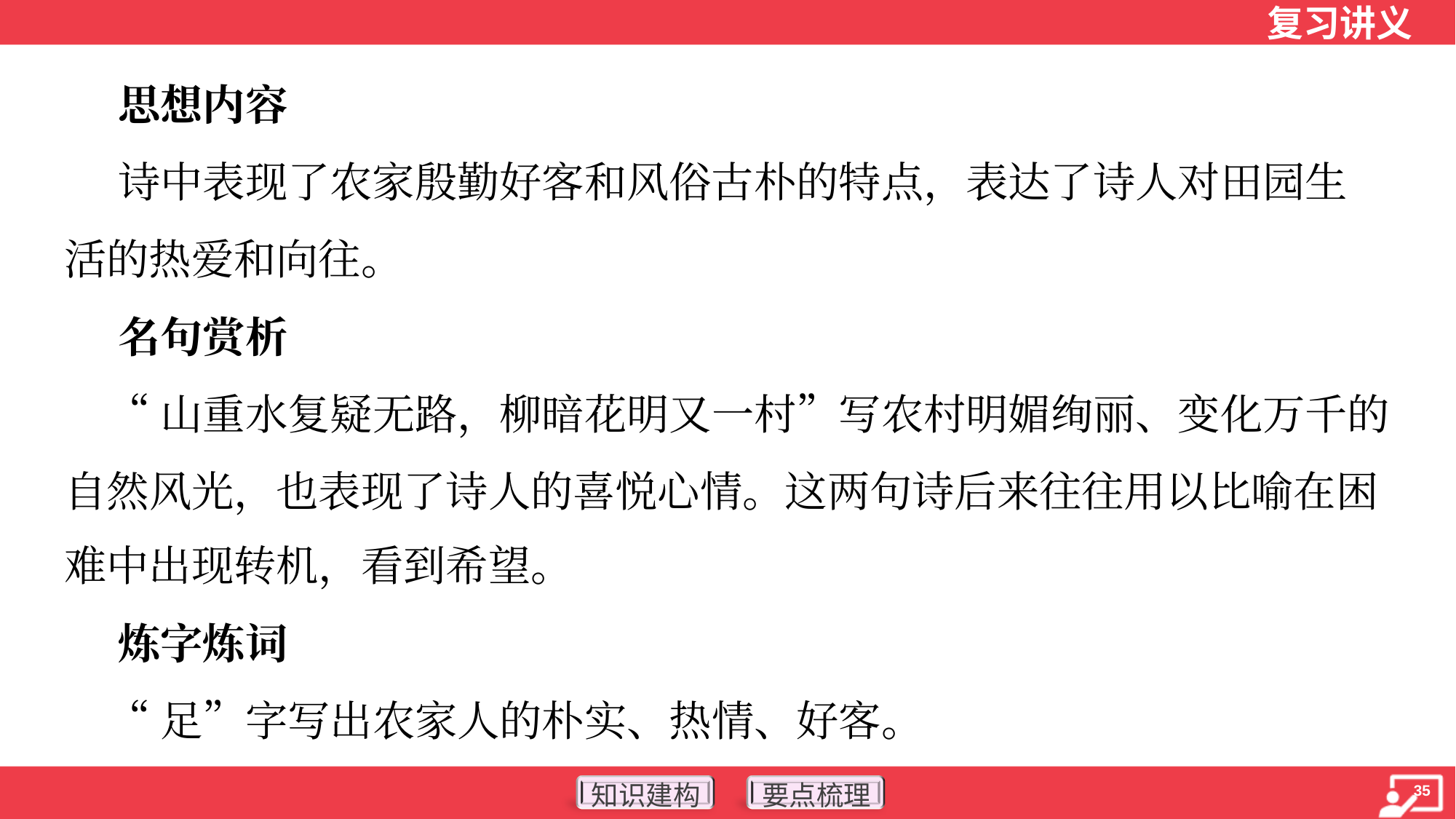

思想内容
    诗中表现了农家殷勤好客和风俗古朴的特点，表达了诗人对田园生
活的热爱和向往。
    名句赏析
    “山重水复疑无路，柳暗花明又一村”写农村明媚绚丽、变化万千的
自然风光，也表现了诗人的喜悦心情。这两句诗后来往往用以比喻在困
难中出现转机，看到希望。
    炼字炼词
    “足”字写出农家人的朴实、热情、好客。